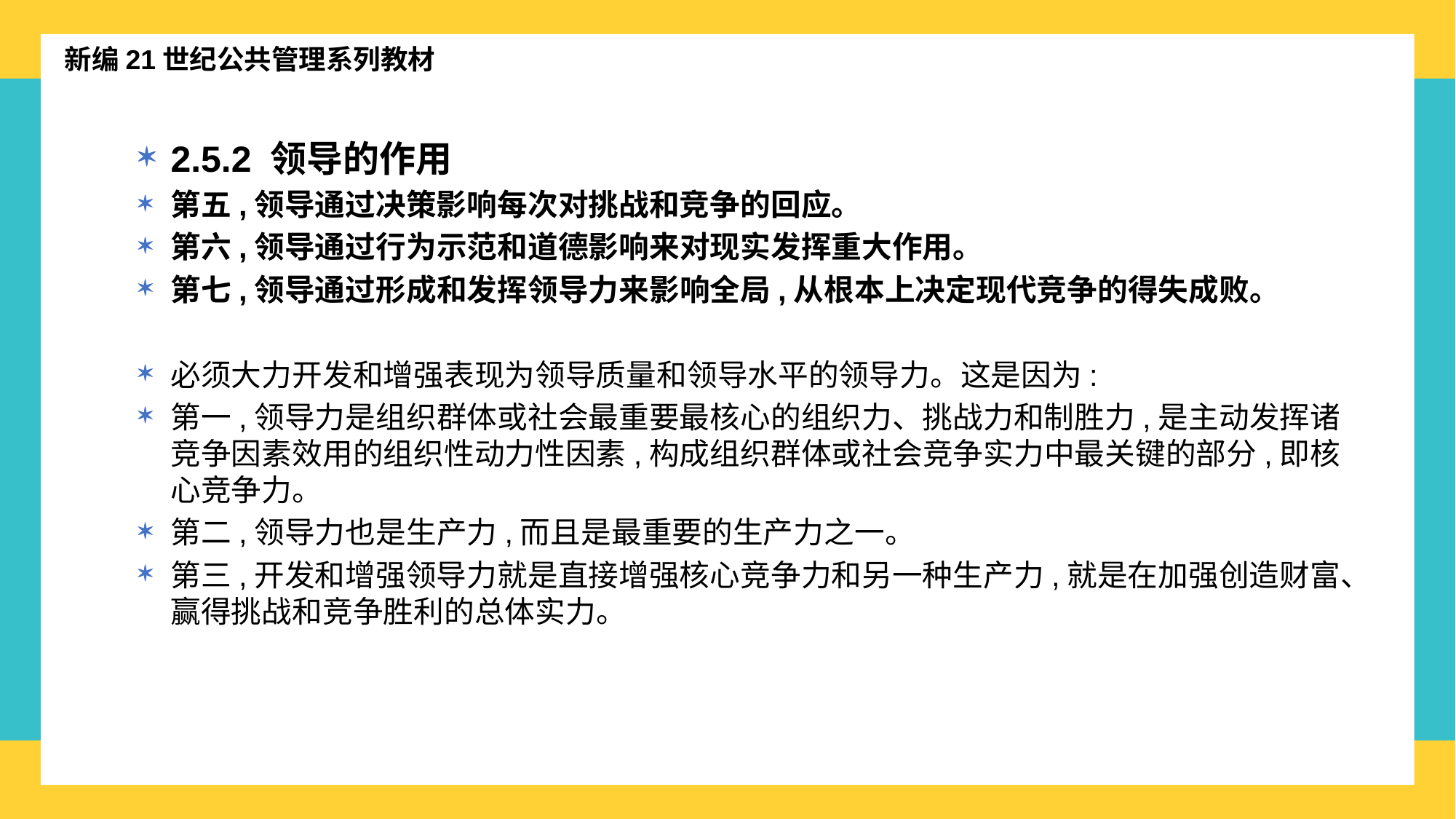

新编21世纪公共管理系列教材
2.5.2 领导的作用
第五,领导通过决策影响每次对挑战和竞争的回应。
第六,领导通过行为示范和道德影响来对现实发挥重大作用。
第七,领导通过形成和发挥领导力来影响全局,从根本上决定现代竞争的得失成败。

必须大力开发和增强表现为领导质量和领导水平的领导力。这是因为:
第一,领导力是组织群体或社会最重要最核心的组织力、挑战力和制胜力,是主动发挥诸竞争因素效用的组织性动力性因素,构成组织群体或社会竞争实力中最关键的部分,即核心竞争力。
第二,领导力也是生产力,而且是最重要的生产力之一。
第三,开发和增强领导力就是直接增强核心竞争力和另一种生产力,就是在加强创造财富、赢得挑战和竞争胜利的总体实力。